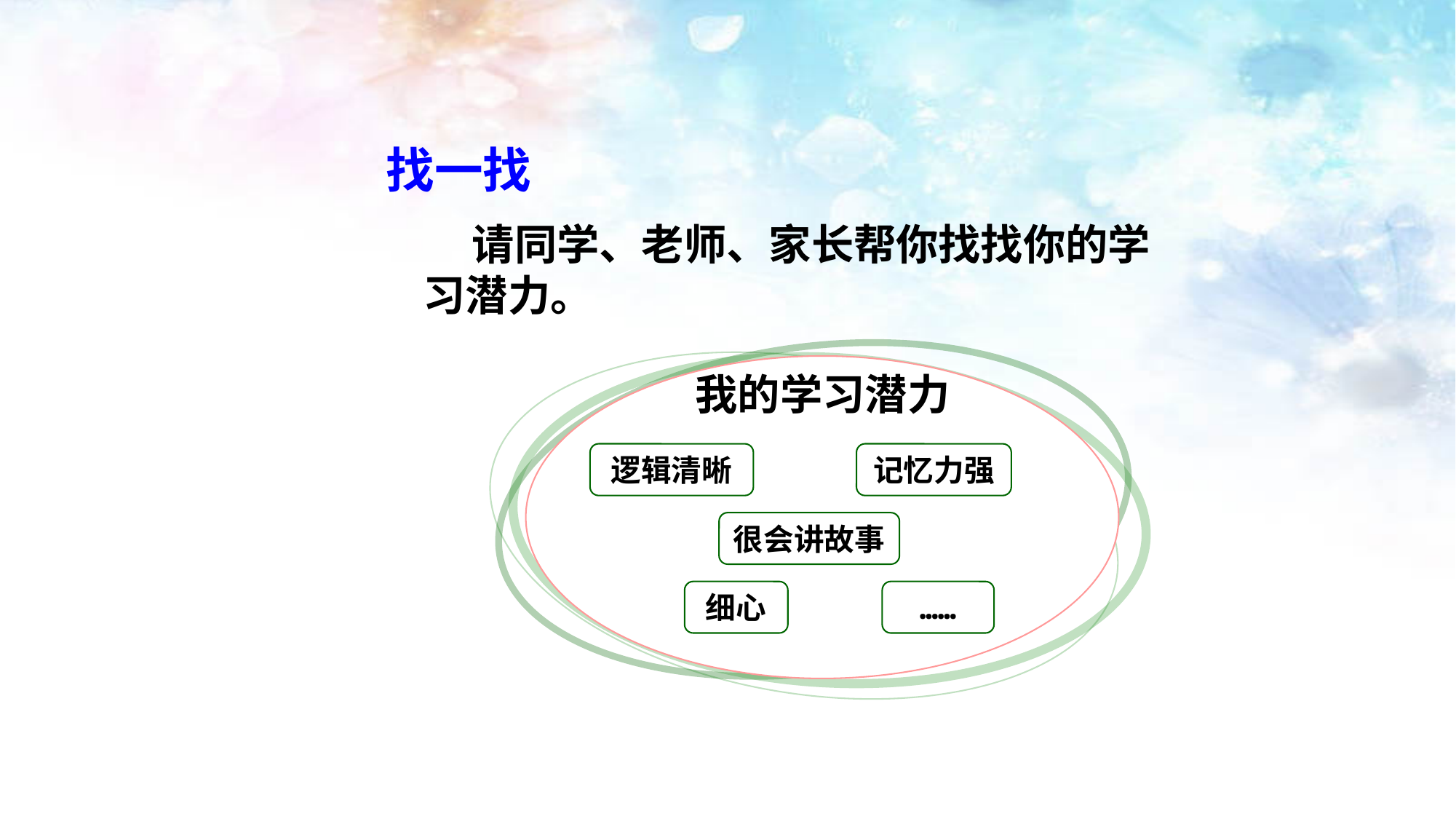

找一找
    请同学、老师、家长帮你找找你的学习潜力。

我的学习潜力
逻辑清晰
记忆力强
很会讲故事
细心
……